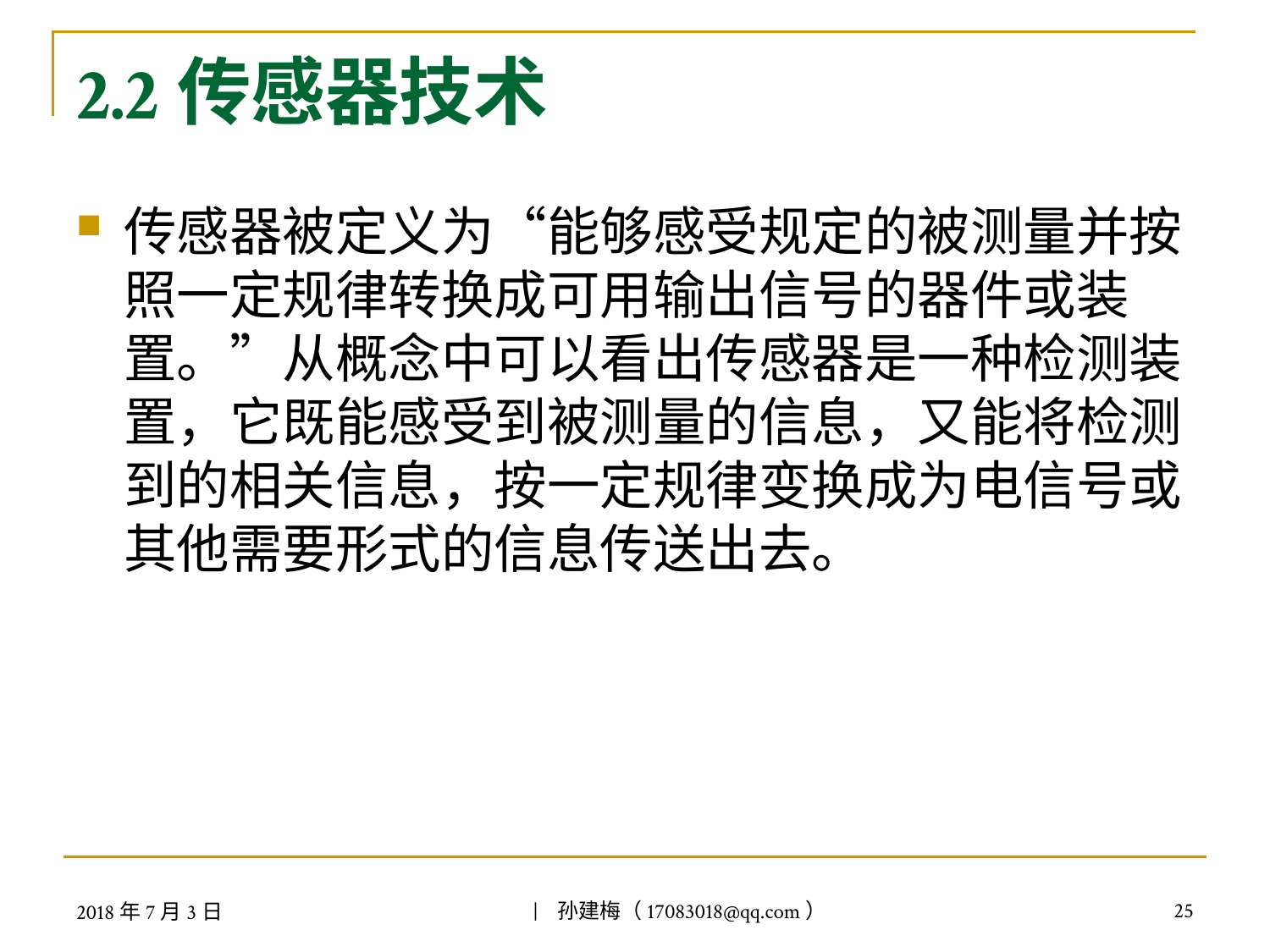

# 2.2传感器技术
传感器被定义为“能够感受规定的被测量并按照一定规律转换成可用输出信号的器件或装置。”从概念中可以看出传感器是一种检测装置，它既能感受到被测量的信息，又能将检测到的相关信息，按一定规律变换成为电信号或其他需要形式的信息传送出去。
|   孙建梅（17083018@qq.com）
2018年7月3日
25